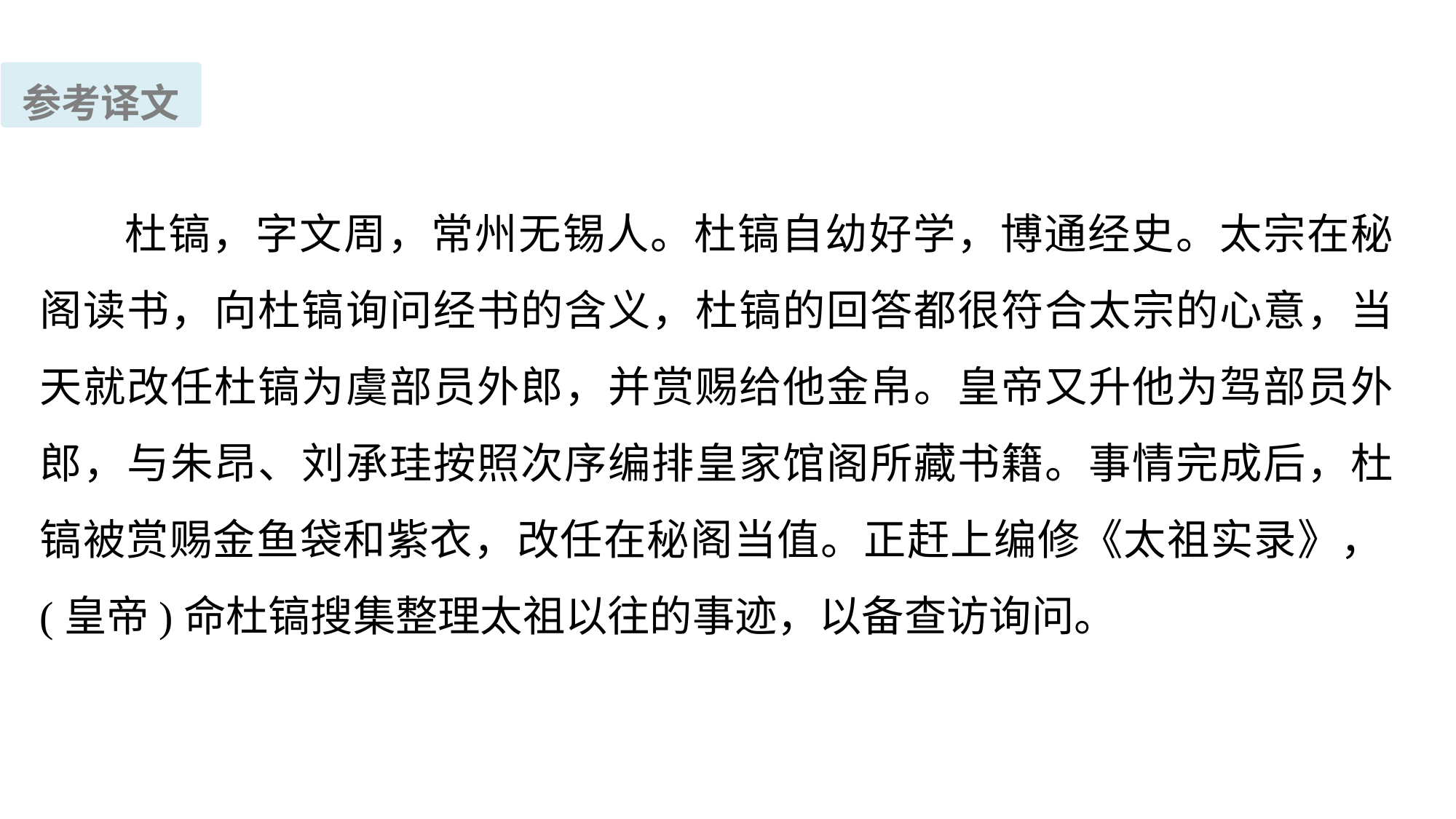

参考译文
杜镐，字文周，常州无锡人。杜镐自幼好学，博通经史。太宗在秘阁读书，向杜镐询问经书的含义，杜镐的回答都很符合太宗的心意，当天就改任杜镐为虞部员外郎，并赏赐给他金帛。皇帝又升他为驾部员外郎，与朱昂、刘承珪按照次序编排皇家馆阁所藏书籍。事情完成后，杜镐被赏赐金鱼袋和紫衣，改任在秘阁当值。正赶上编修《太祖实录》，(皇帝)命杜镐搜集整理太祖以往的事迹，以备查访询问。